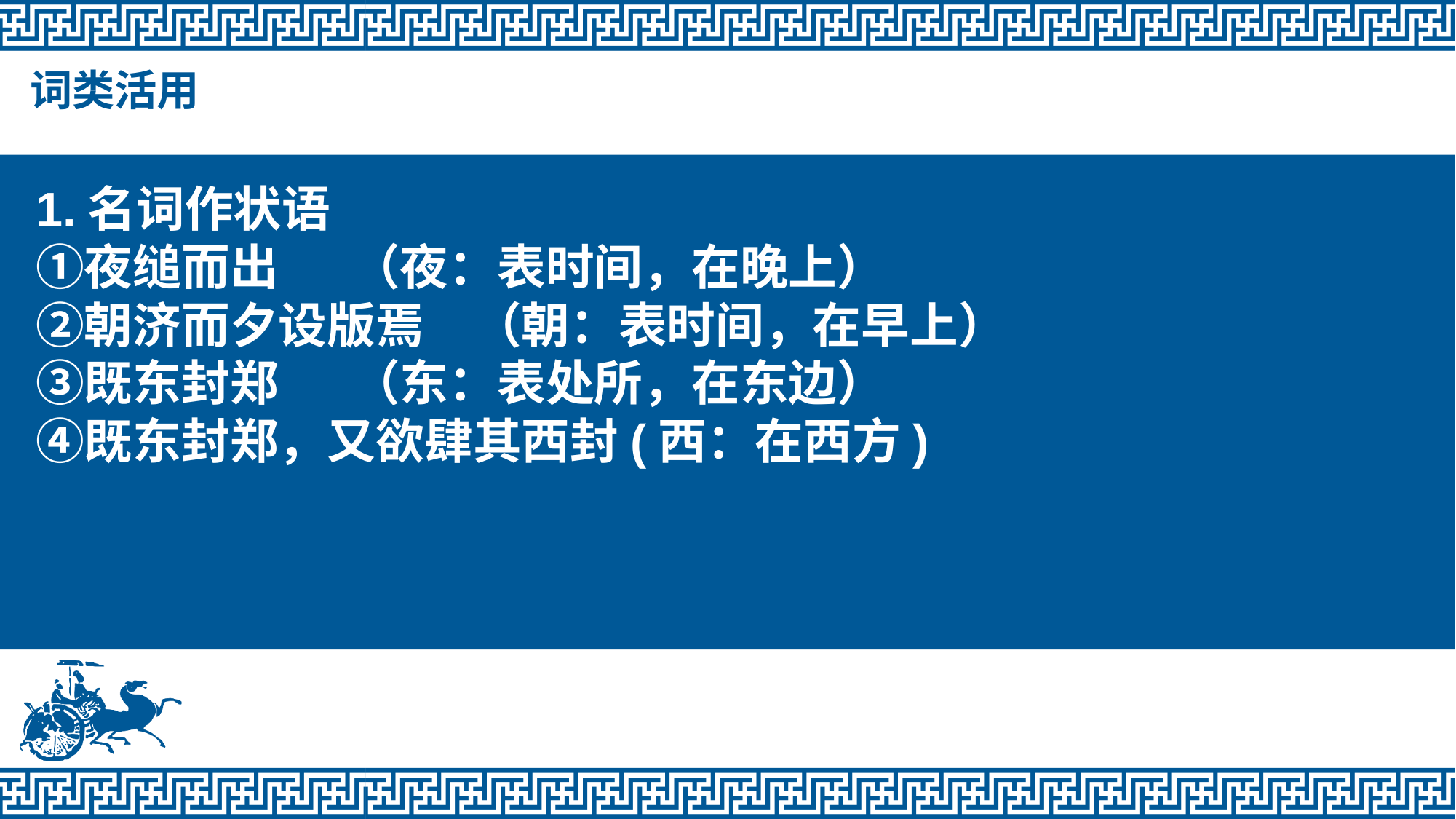

词类活用

1.名词作状语 
①夜缒而出 　（夜：表时间，在晚上） 
②朝济而夕设版焉　（朝：表时间，在早上）
③既东封郑 　（东：表处所，在东边）
④既东封郑，又欲肆其西封(西：在西方)